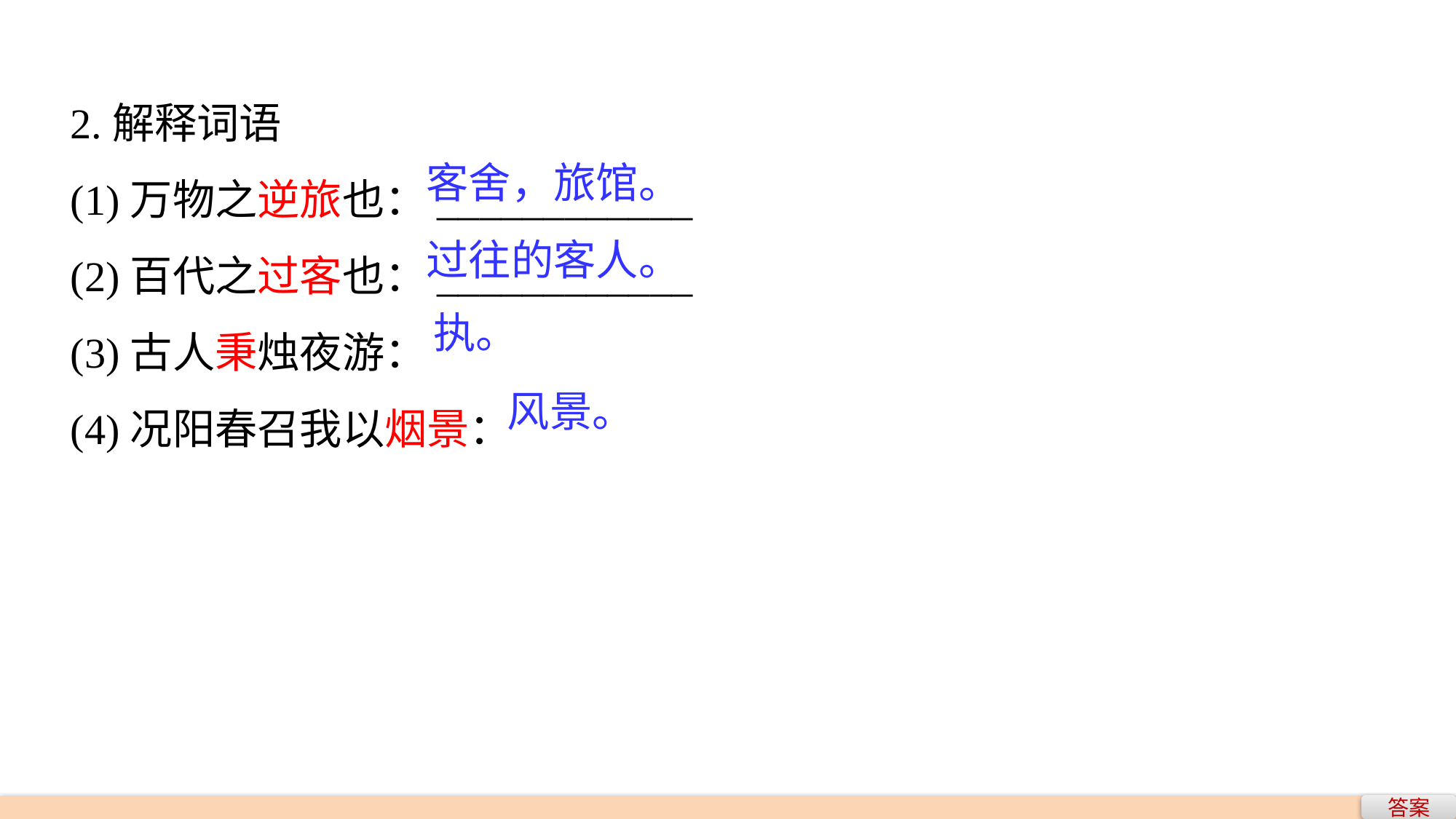

2.解释词语
(1)万物之逆旅也：____________
(2)百代之过客也：____________
(3)古人秉烛夜游：
(4)况阳春召我以烟景：
客舍，旅馆。
过往的客人。
执。
风景。
答案